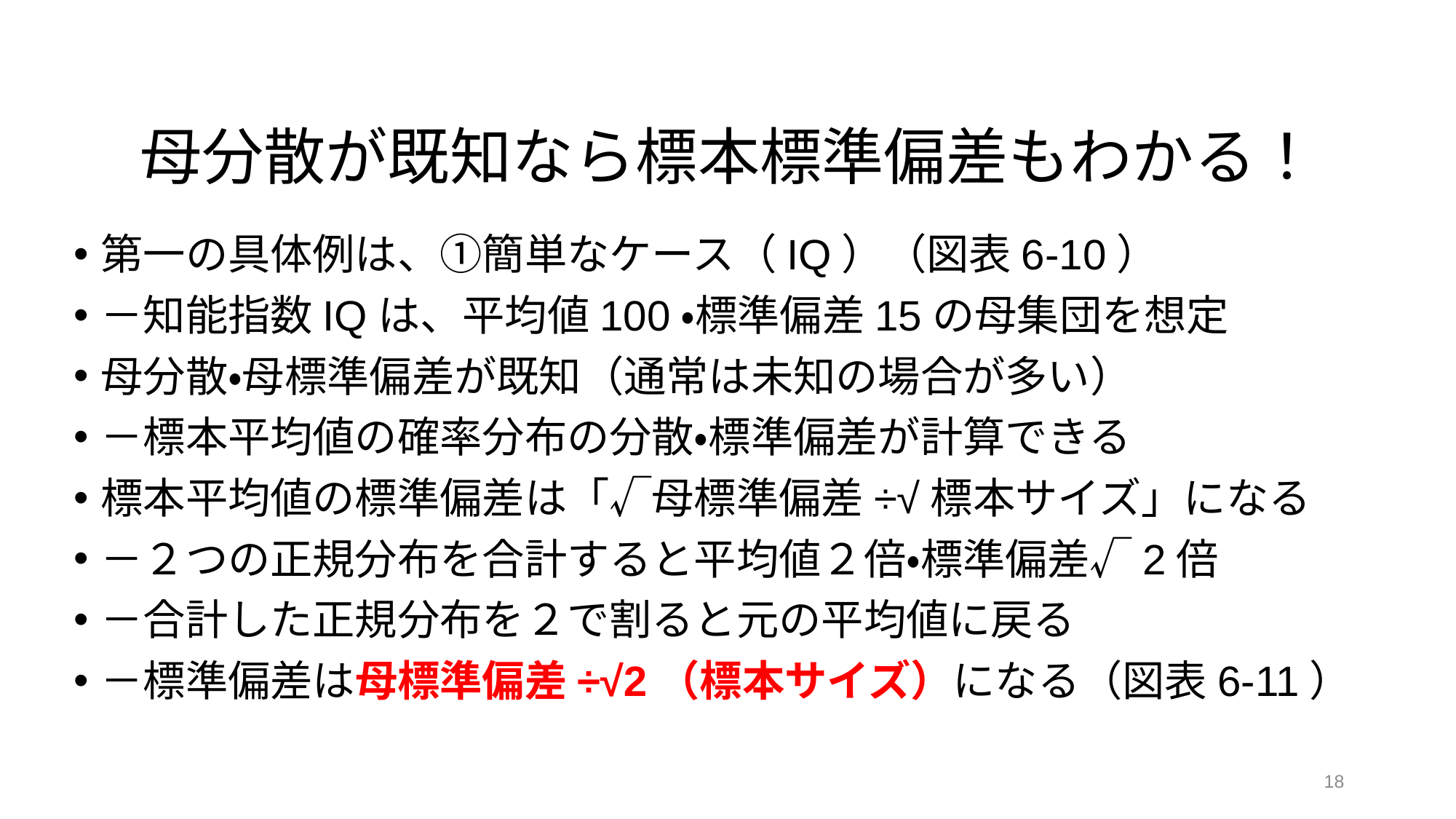

# 母分散が既知なら標本標準偏差もわかる！
第一の具体例は、①簡単なケース（IQ）（図表6-10）
－知能指数IQは、平均値100・標準偏差15の母集団を想定
母分散・母標準偏差が既知（通常は未知の場合が多い）
－標本平均値の確率分布の分散・標準偏差が計算できる
標本平均値の標準偏差は「√母標準偏差÷√標本サイズ」になる
－２つの正規分布を合計すると平均値２倍・標準偏差√2倍
－合計した正規分布を２で割ると元の平均値に戻る
－標準偏差は母標準偏差÷√2（標本サイズ）になる（図表6-11）

18